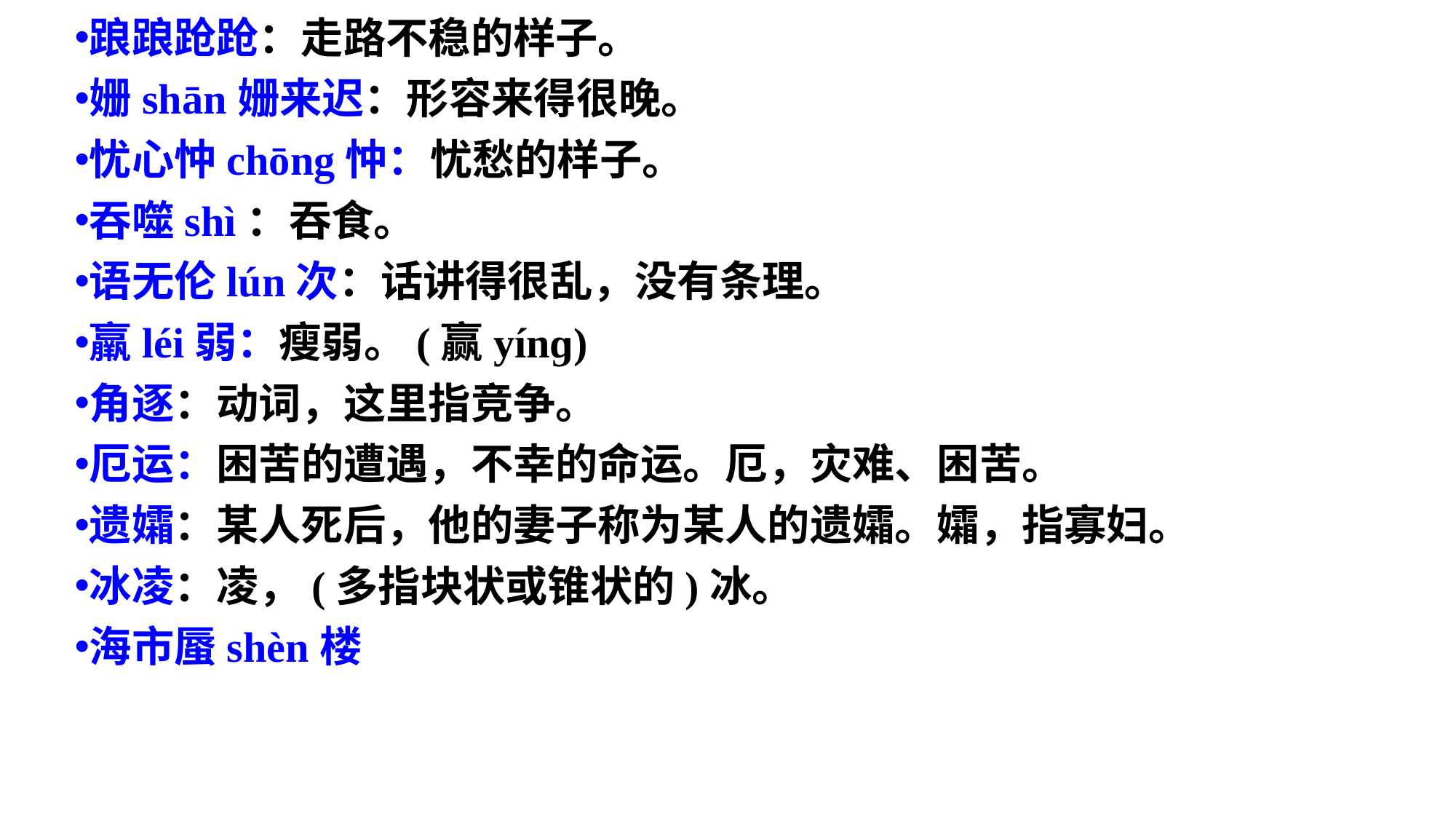

踉踉跄跄：走路不稳的样子。
姗shān姗来迟：形容来得很晚。
忧心忡chōng忡：忧愁的样子。
吞噬shì：吞食。
语无伦lún次：话讲得很乱，没有条理。
羸léi弱：瘦弱。(赢yínɡ)
角逐：动词，这里指竞争。
厄运：困苦的遭遇，不幸的命运。厄，灾难、困苦。
遗孀：某人死后，他的妻子称为某人的遗孀。孀，指寡妇。
冰凌：凌，(多指块状或锥状的)冰。
海市蜃shèn楼